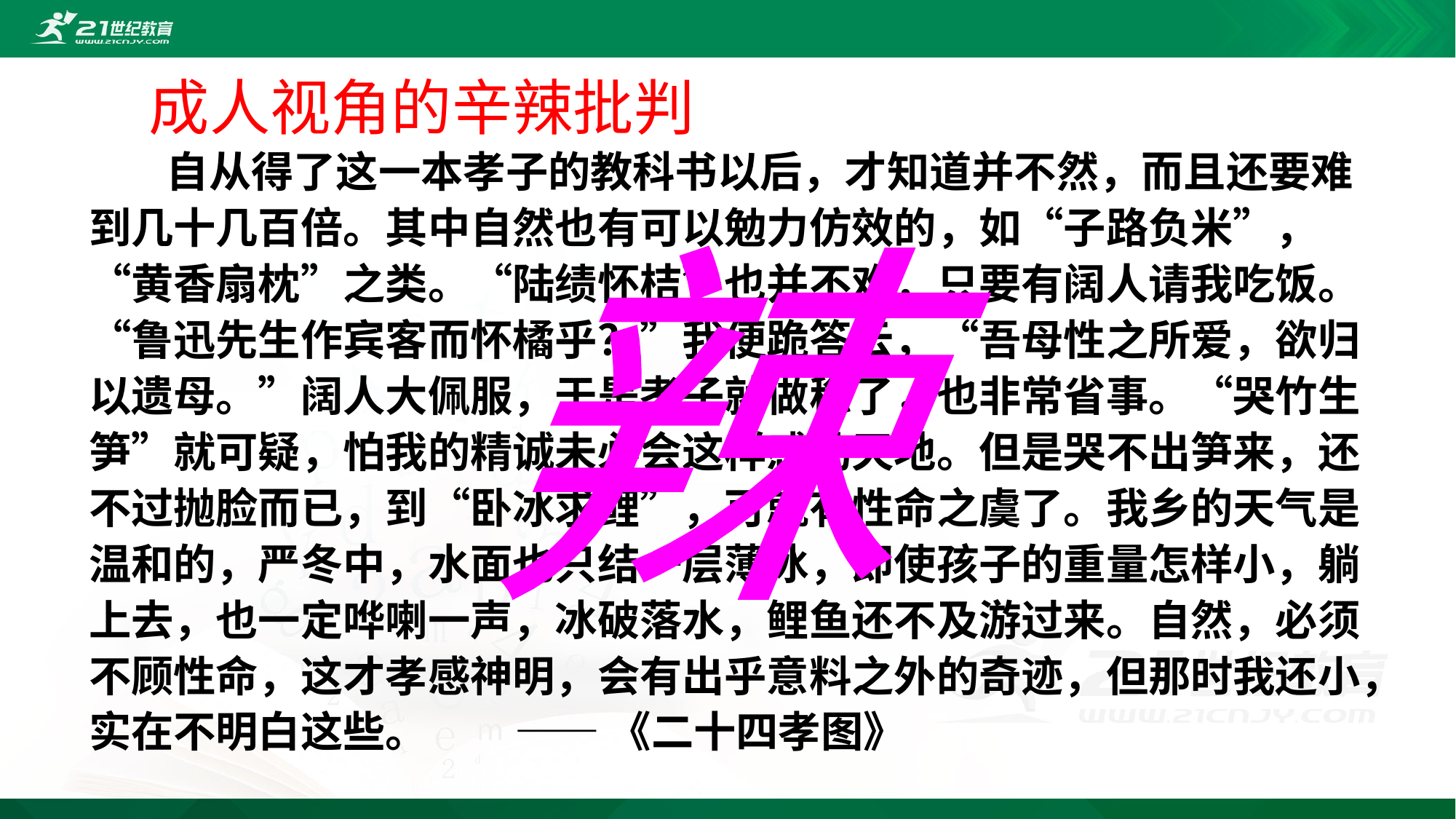

成人视角的辛辣批判
       自从得了这一本孝子的教科书以后，才知道并不然，而且还要难到几十几百倍。其中自然也有可以勉力仿效的，如“子路负米”，“黄香扇枕”之类。“陆绩怀桔”也并不难，只要有阔人请我吃饭。“鲁迅先生作宾客而怀橘乎？”我便跪答云，“吾母性之所爱，欲归以遗母。”阔人大佩服，于是孝子就做稳了，也非常省事。“哭竹生笋”就可疑，怕我的精诚未必会这样感动天地。但是哭不出笋来，还不过抛脸而已，到“卧冰求鲤”，可就有性命之虞了。我乡的天气是温和的，严冬中，水面也只结一层薄冰，即使孩子的重量怎样小，躺上去，也一定哗喇一声，冰破落水，鲤鱼还不及游过来。自然，必须不顾性命，这才孝感神明，会有出乎意料之外的奇迹，但那时我还小，实在不明白这些。         —— 《二十四孝图》
辣